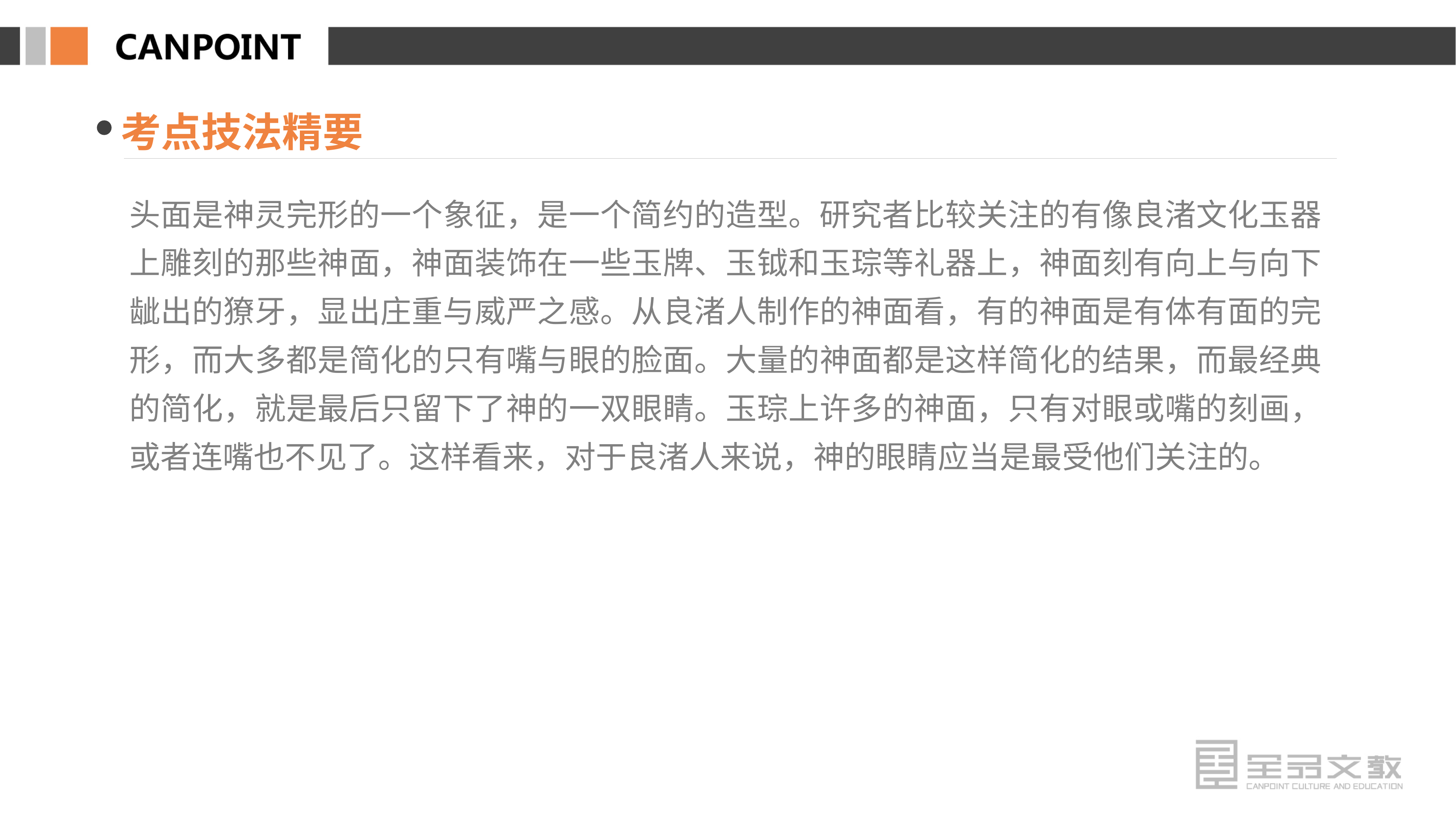

考点技法精要

头面是神灵完形的一个象征，是一个简约的造型。研究者比较关注的有像良渚文化玉器上雕刻的那些神面，神面装饰在一些玉牌、玉钺和玉琮等礼器上，神面刻有向上与向下龇出的獠牙，显出庄重与威严之感。从良渚人制作的神面看，有的神面是有体有面的完形，而大多都是简化的只有嘴与眼的脸面。大量的神面都是这样简化的结果，而最经典的简化，就是最后只留下了神的一双眼睛。玉琮上许多的神面，只有对眼或嘴的刻画，或者连嘴也不见了。这样看来，对于良渚人来说，神的眼睛应当是最受他们关注的。